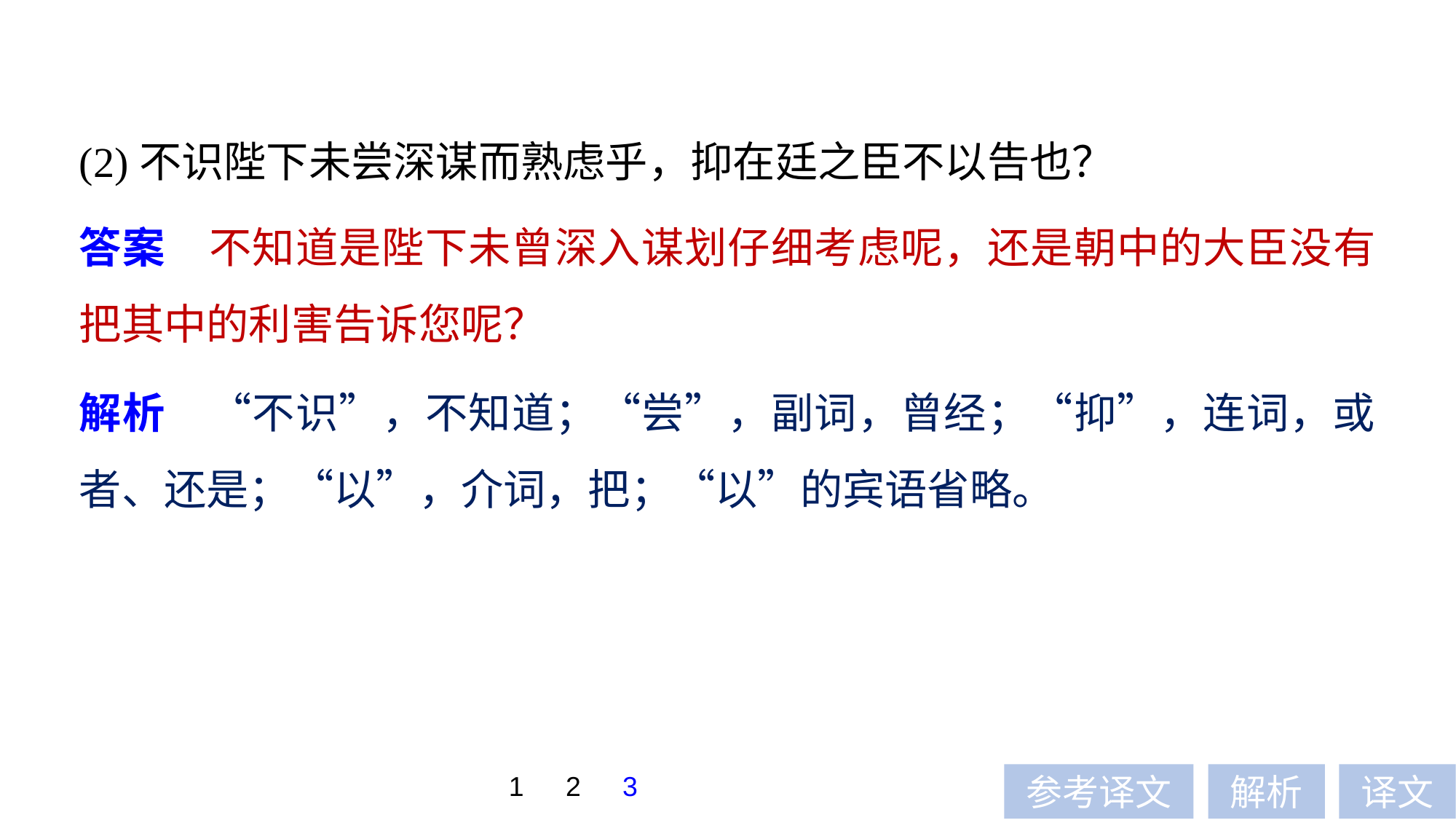

(2)不识陛下未尝深谋而熟虑乎，抑在廷之臣不以告也？
答案　不知道是陛下未曾深入谋划仔细考虑呢，还是朝中的大臣没有把其中的利害告诉您呢？
解析　“不识”，不知道；“尝”，副词，曾经；“抑”，连词，或者、还是；“以”，介词，把；“以”的宾语省略。
1
2
3
参考译文
解析
译文